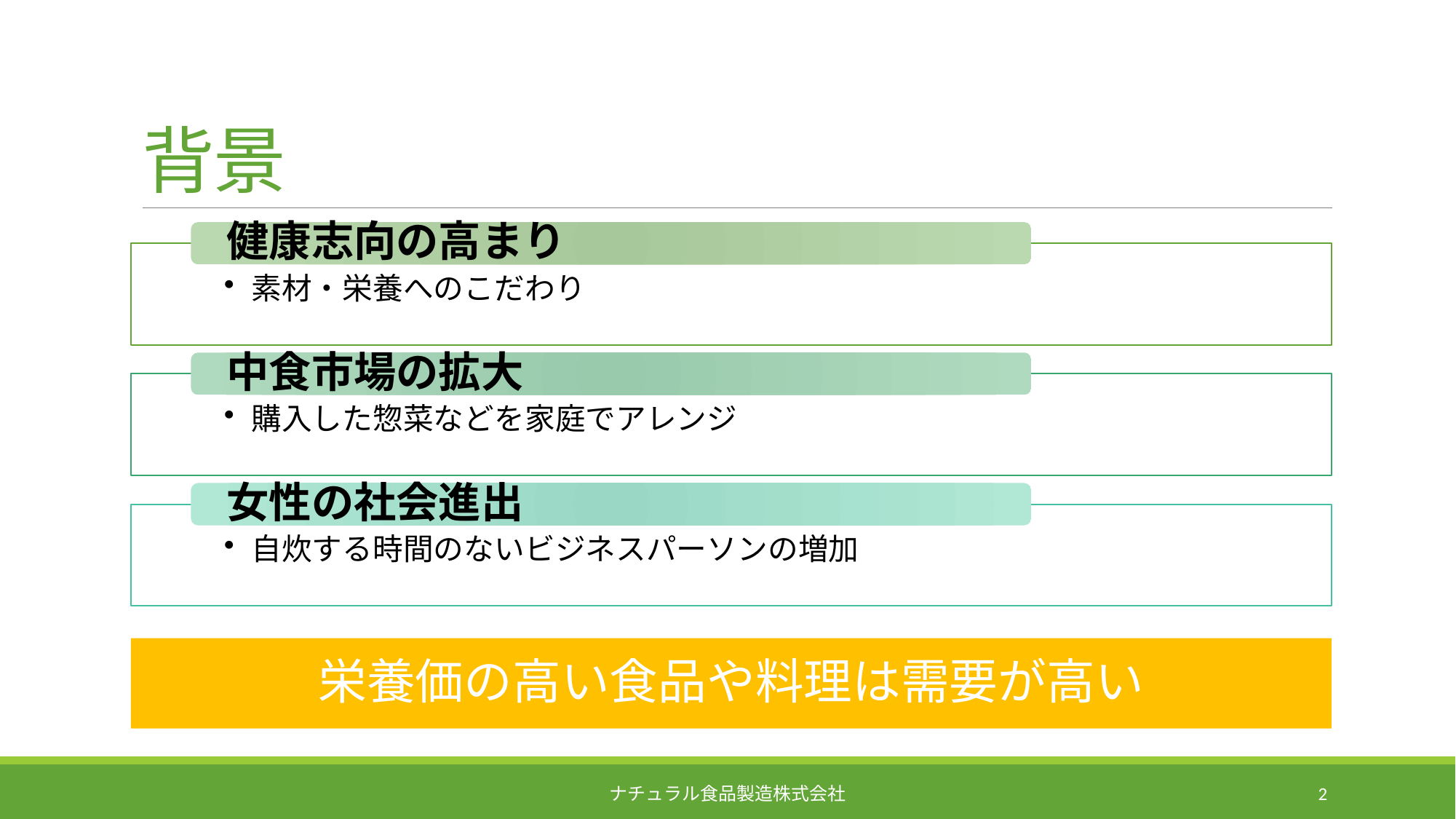

# 背景
素材・栄養へのこだわり
健康志向の高まり
購入した惣菜などを家庭でアレンジ
中食市場の拡大
自炊する時間のないビジネスパーソンの増加
女性の社会進出
栄養価の高い食品や料理は需要が高い
ナチュラル食品製造株式会社
2